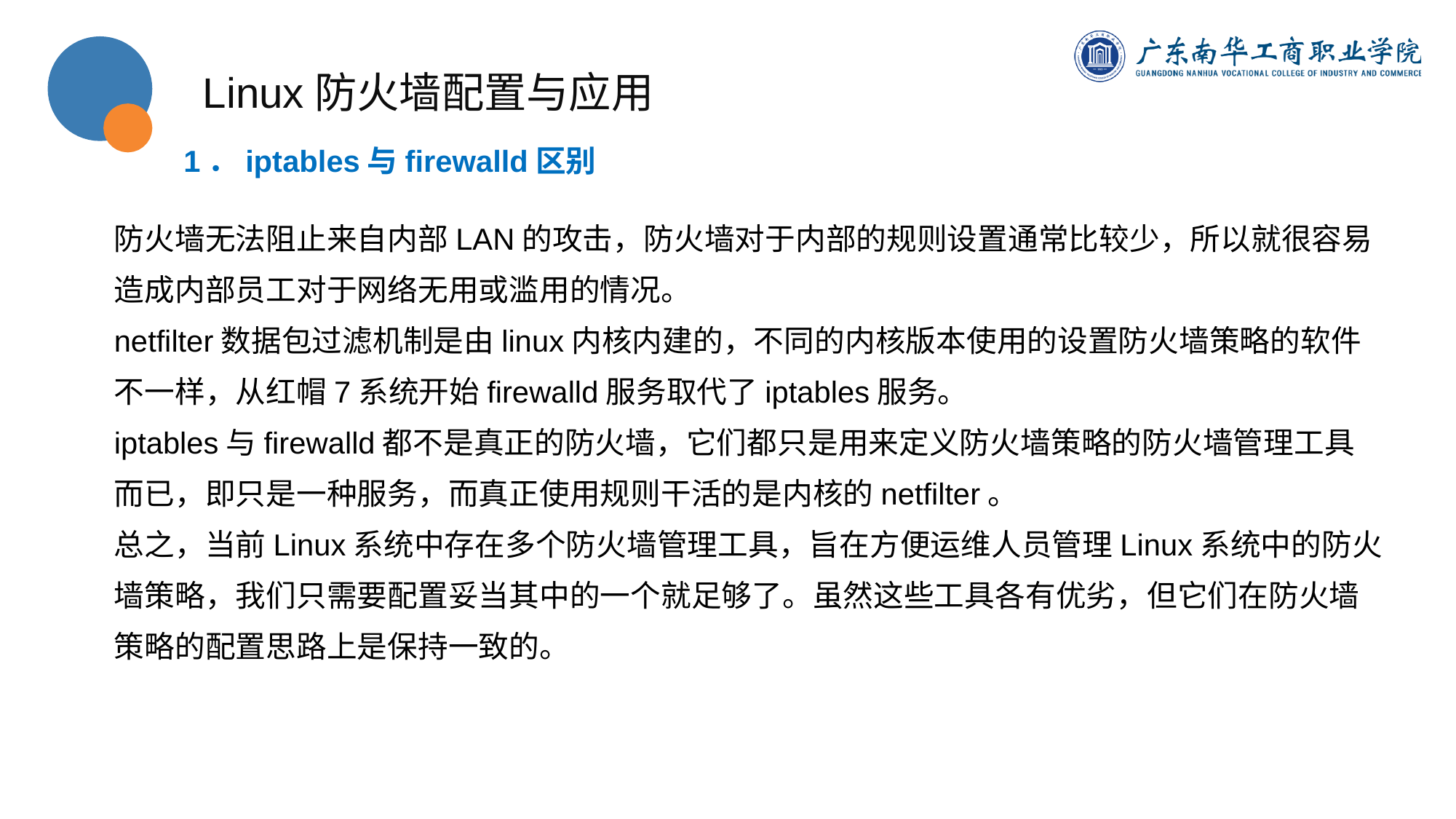

Linux防火墙配置与应用

1．iptables与firewalld区别
防火墙无法阻止来自内部LAN的攻击，防火墙对于内部的规则设置通常比较少，所以就很容易造成内部员工对于网络无用或滥用的情况。
netfilter数据包过滤机制是由linux内核内建的，不同的内核版本使用的设置防火墙策略的软件不一样，从红帽7系统开始firewalld服务取代了iptables服务。
iptables与firewalld都不是真正的防火墙，它们都只是用来定义防火墙策略的防火墙管理工具而已，即只是一种服务，而真正使用规则干活的是内核的netfilter。
总之，当前Linux系统中存在多个防火墙管理工具，旨在方便运维人员管理Linux系统中的防火墙策略，我们只需要配置妥当其中的一个就足够了。虽然这些工具各有优劣，但它们在防火墙策略的配置思路上是保持一致的。